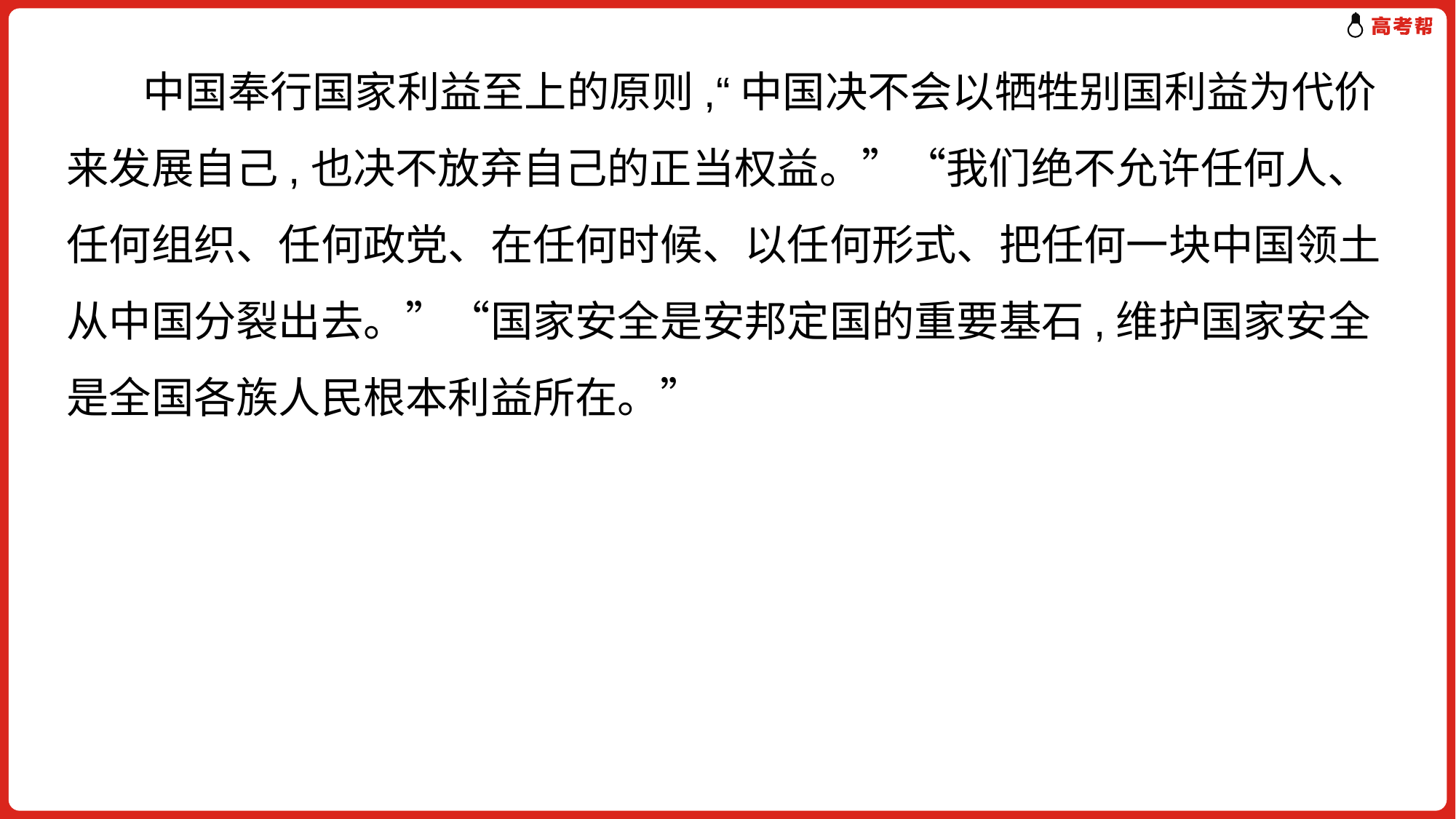

中国奉行国家利益至上的原则,“中国决不会以牺牲别国利益为代价来发展自己,也决不放弃自己的正当权益。”“我们绝不允许任何人、任何组织、任何政党、在任何时候、以任何形式、把任何一块中国领土从中国分裂出去。”“国家安全是安邦定国的重要基石,维护国家安全是全国各族人民根本利益所在。”